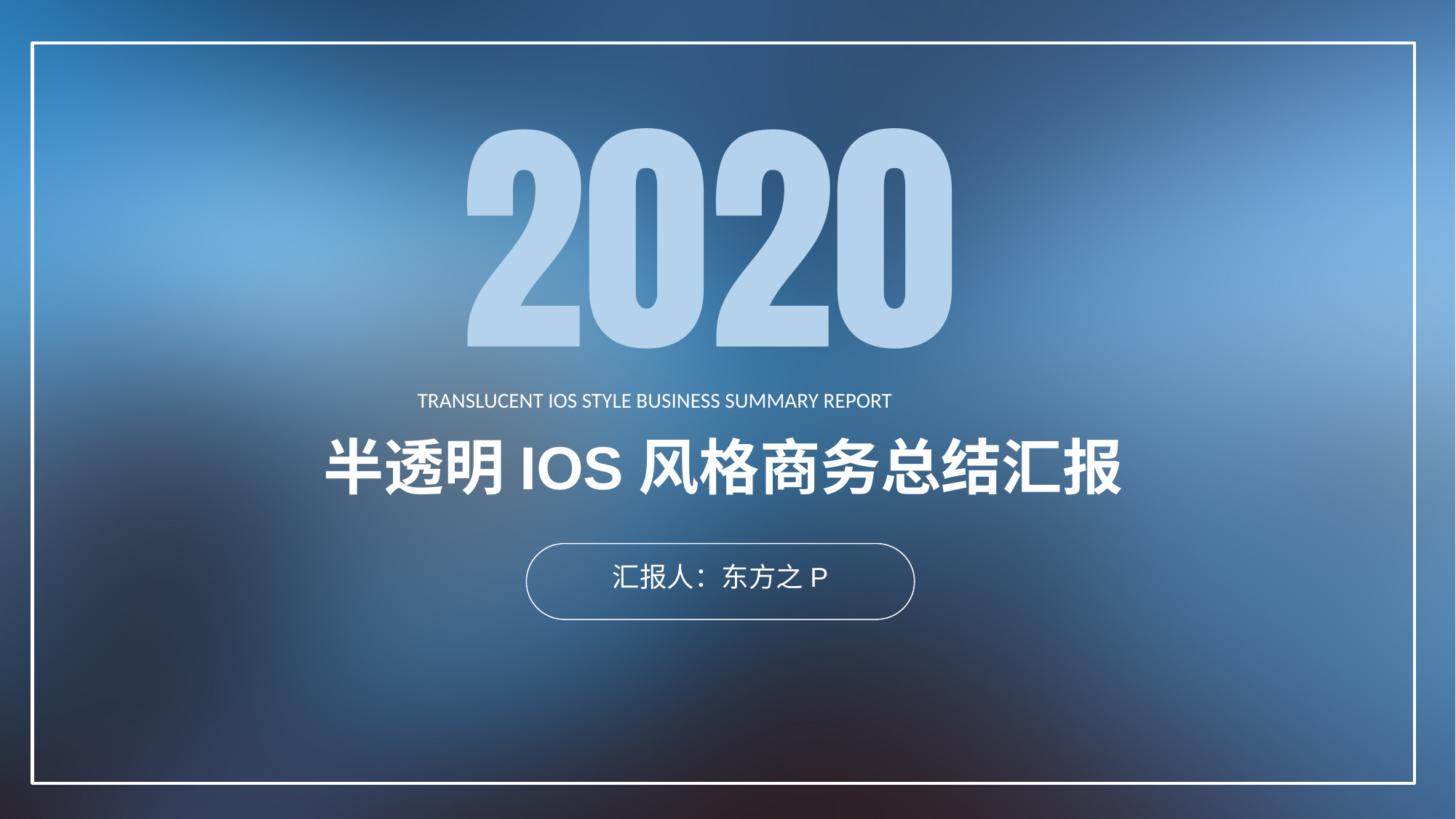

2020

 TRANSLUCENT IOS STYLE BUSINESS SUMMARY REPORT
半透明IOS风格商务总结汇报
汇报人：东方之P